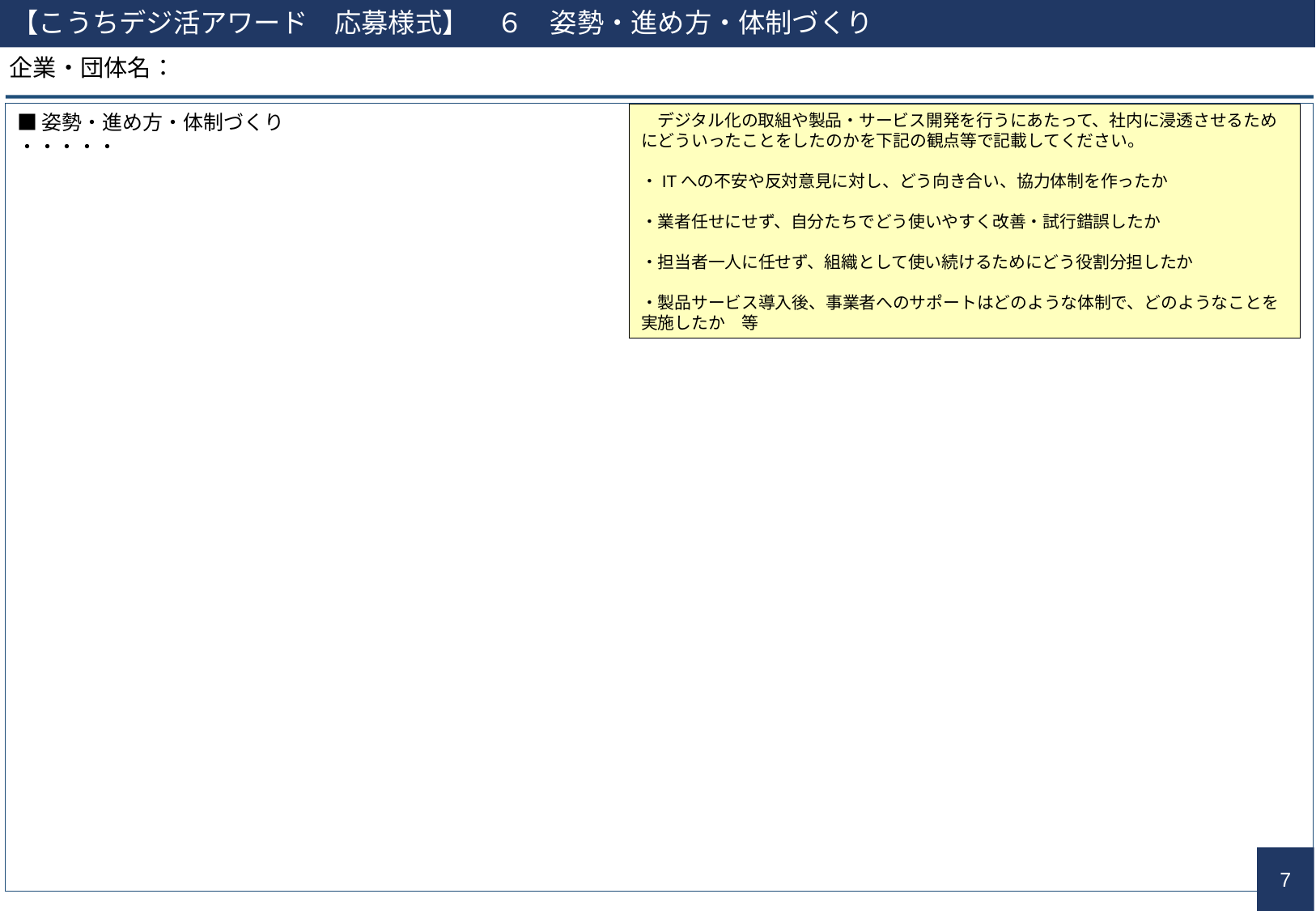

【こうちデジ活アワード　応募様式】　６　姿勢・進め方・体制づくり
企業・団体名：

■姿勢・進め方・体制づくり
・・・・・

　デジタル化の取組や製品・サービス開発を行うにあたって、社内に浸透させるためにどういったことをしたのかを下記の観点等で記載してください。

・ITへの不安や反対意見に対し、どう向き合い、協力体制を作ったか

・業者任せにせず、自分たちでどう使いやすく改善・試行錯誤したか

・担当者一人に任せず、組織として使い続けるためにどう役割分担したか

・製品サービス導入後、事業者へのサポートはどのような体制で、どのようなことを実施したか　等
7